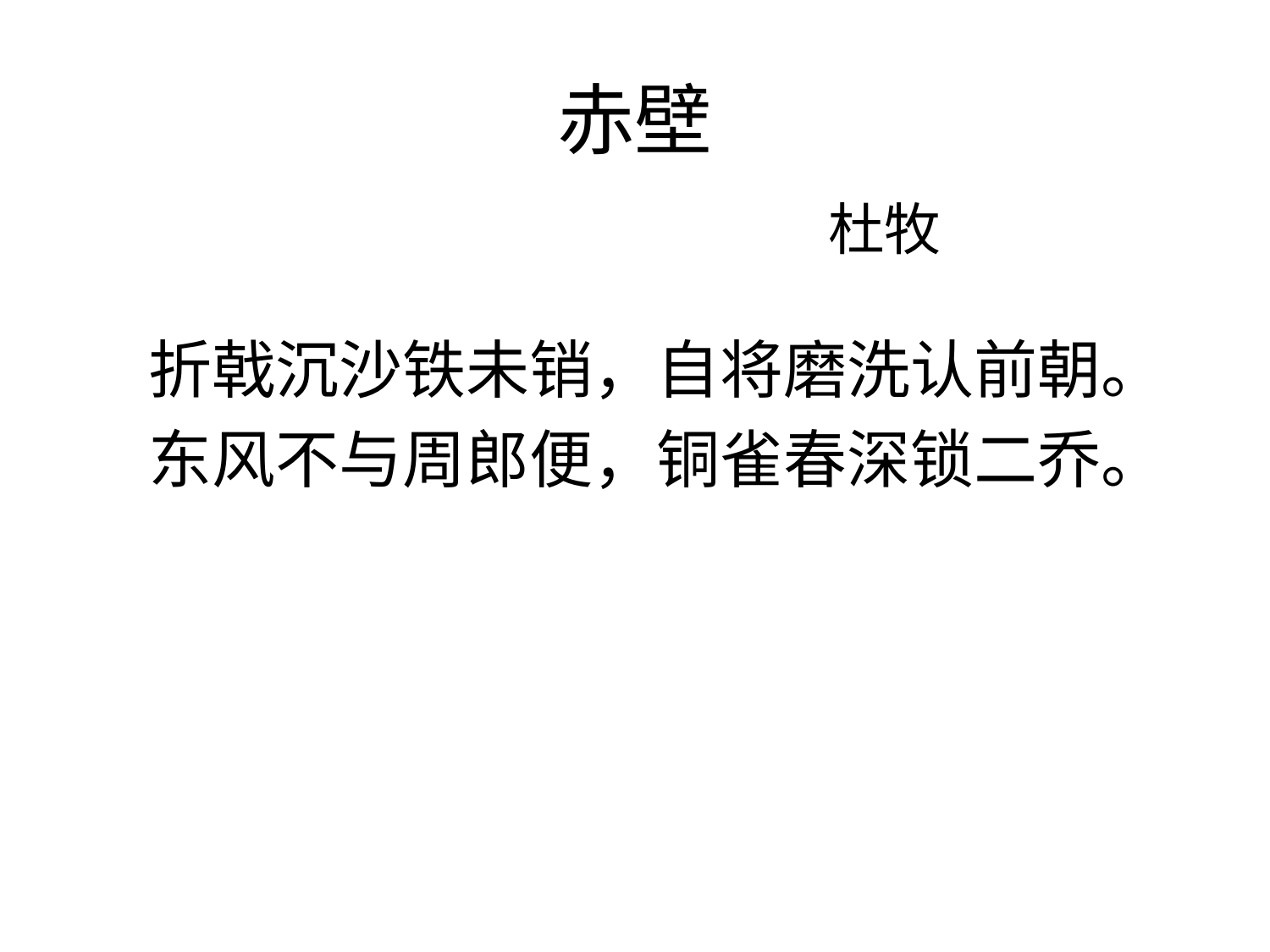

# 赤壁
杜牧
折戟沉沙铁未销，自将磨洗认前朝。
东风不与周郎便，铜雀春深锁二乔。